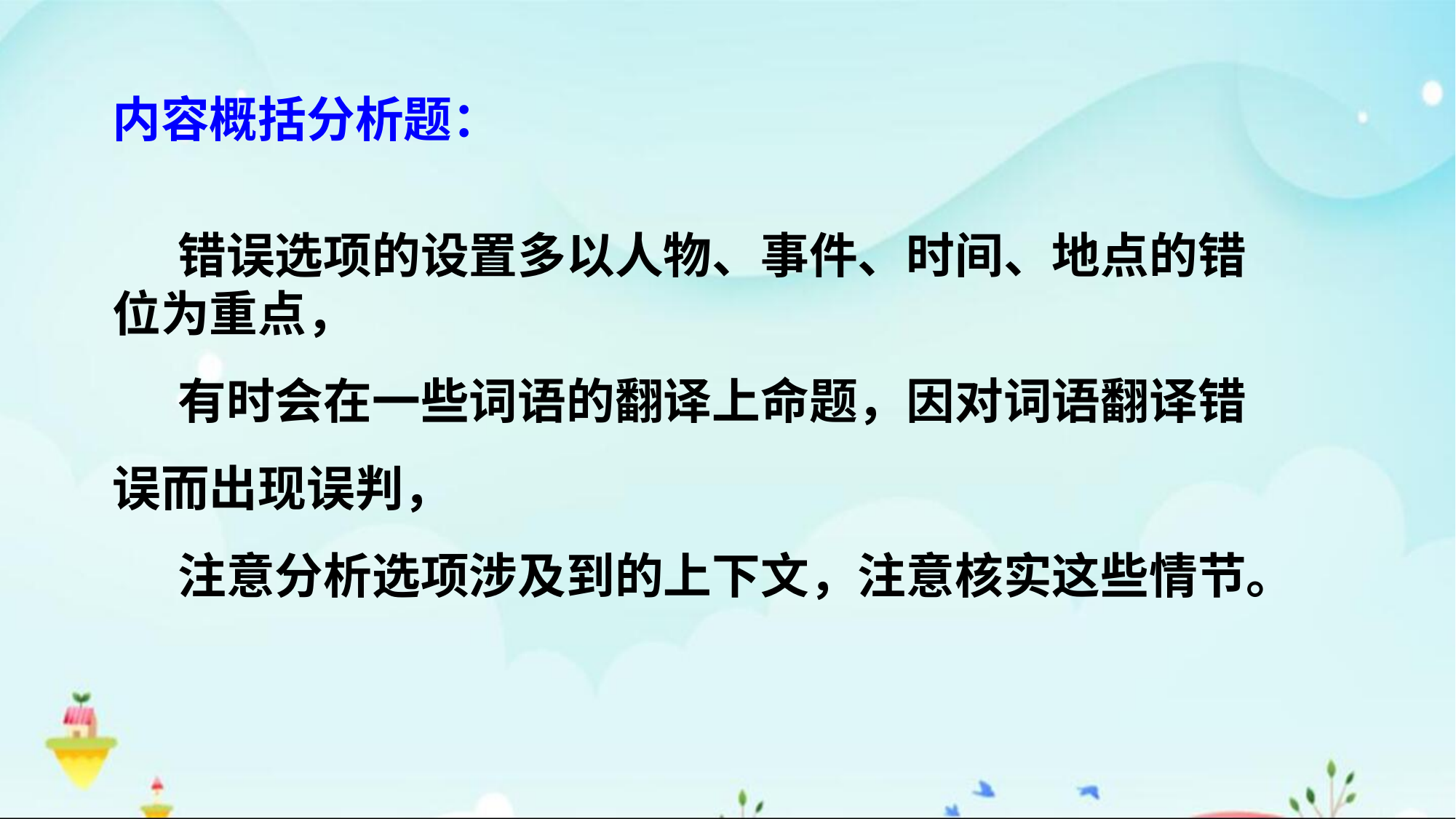

内容概括分析题：

    错误选项的设置多以人物、事件、时间、地点的错位为重点，
    有时会在一些词语的翻译上命题，因对词语翻译错误而出现误判，
    注意分析选项涉及到的上下文，注意核实这些情节。